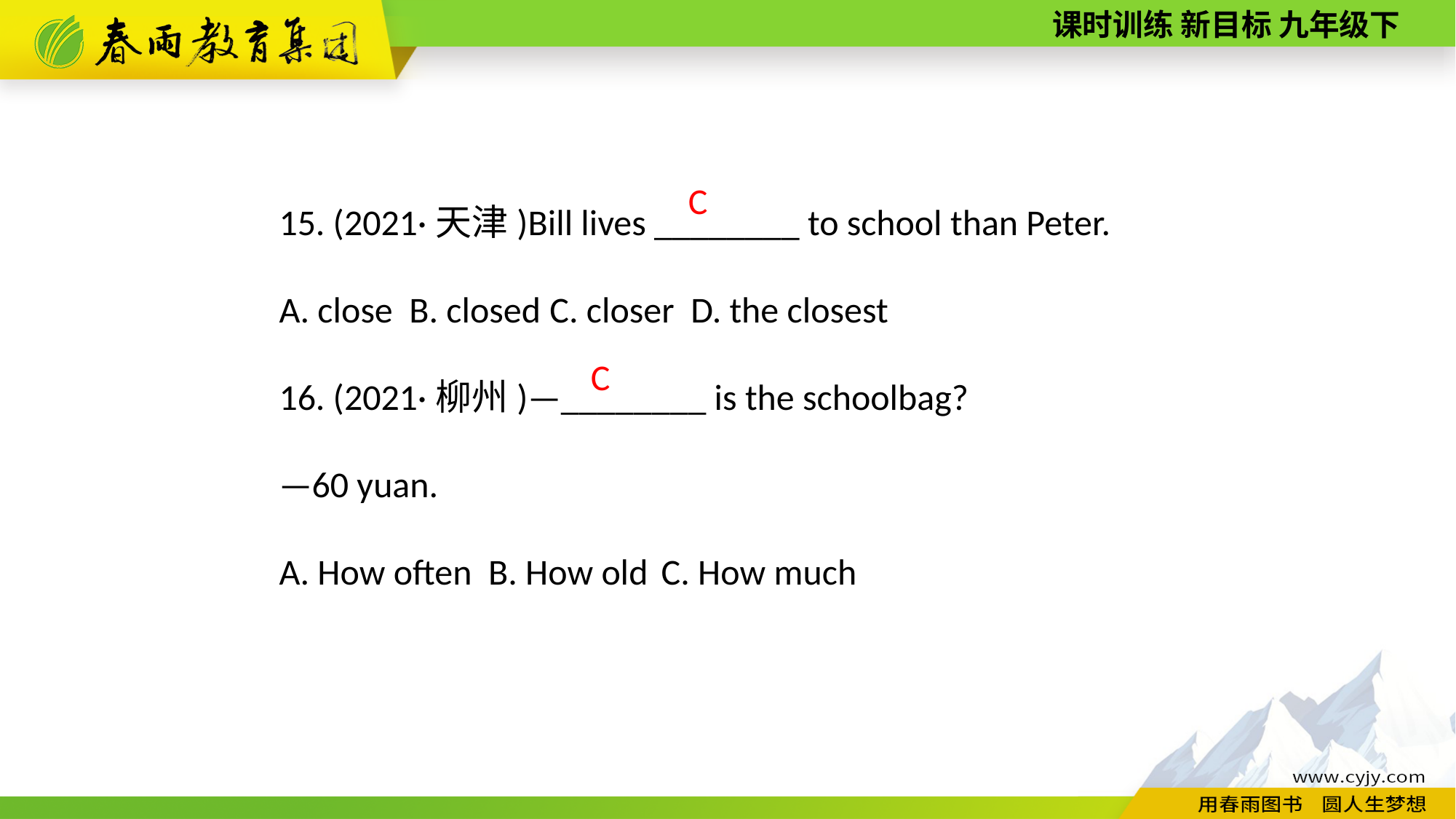

15. (2021·天津)Bill lives ________ to school than Peter.
A. close  B. closed  C. closer  D. the closest
16. (2021·柳州)—________ is the schoolbag?
—60 yuan.
A. How often  B. How old   C. How much
C
C